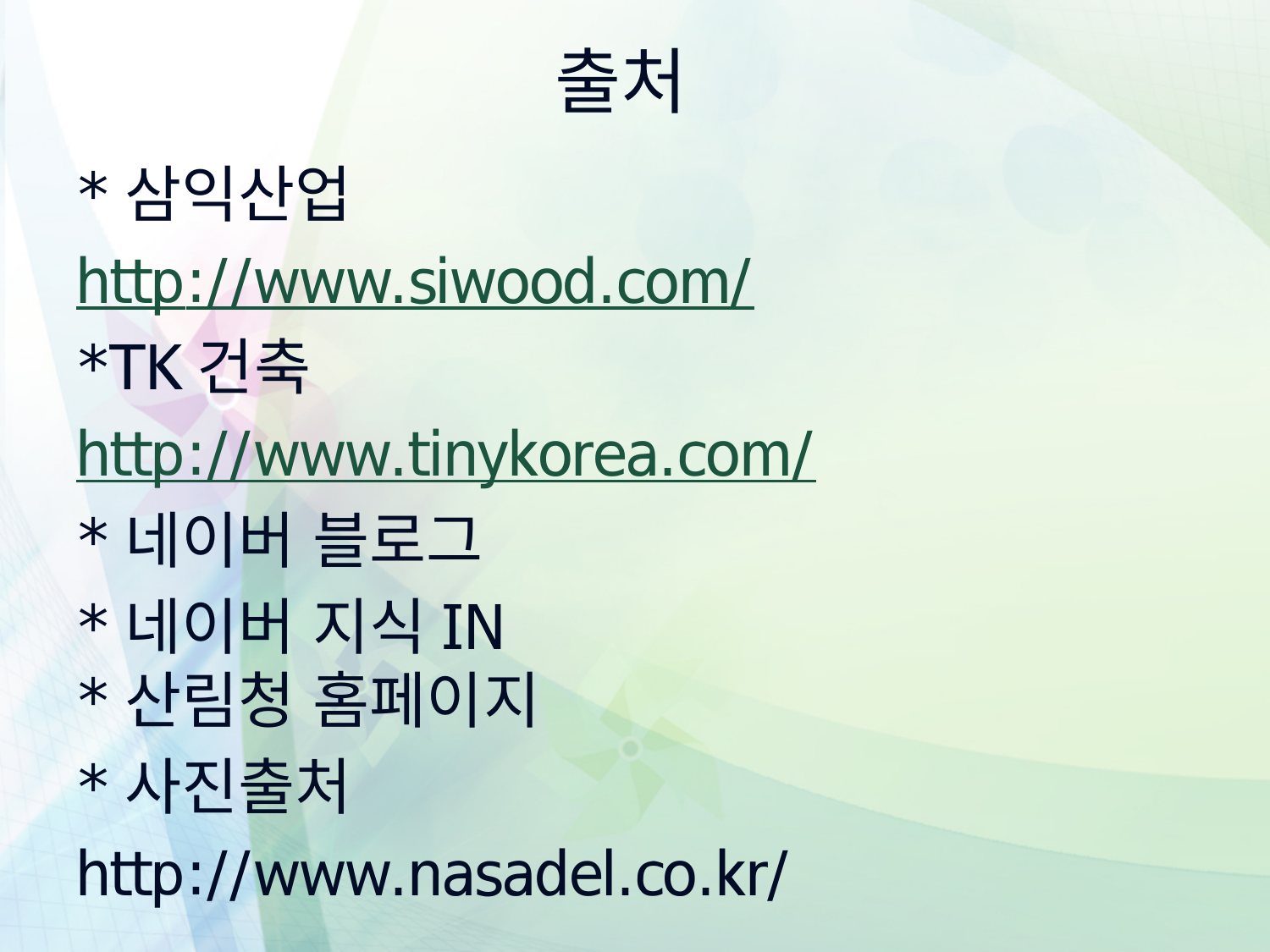

# 출처
*삼익산업
http://www.siwood.com/
*TK건축
http://www.tinykorea.com/
*네이버 블로그
*네이버 지식IN
*산림청 홈페이지
*사진출처
http://www.nasadel.co.kr/